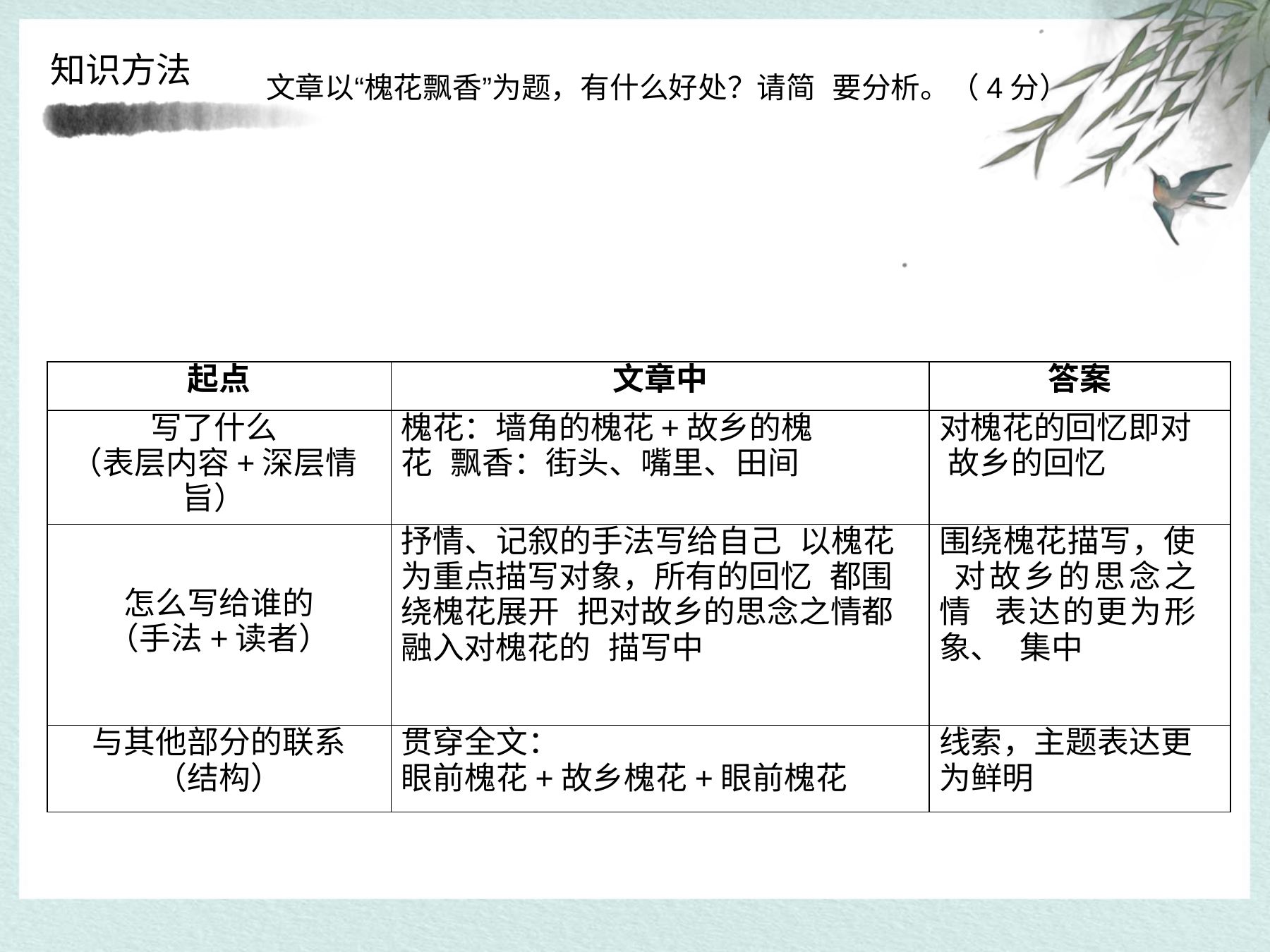

# 知识方法
文章以“槐花飘香”为题，有什么好处？请简  要分析。（4分）

| 起点 | 文章中 | 答案 |
| --- | --- | --- |
| 写了什么 （表层内容+深层情旨） | 槐花：墙角的槐花+故乡的槐花 飘香：街头、嘴里、田间 | 对槐花的回忆即对 故乡的回忆 |
| 怎么写给谁的 （手法+读者） | 抒情、记叙的手法写给自己 以槐花为重点描写对象，所有的回忆 都围绕槐花展开 把对故乡的思念之情都融入对槐花的 描写中 | 围绕槐花描写，使 对故乡的思念之情 表达的更为形象、 集中 |
| 与其他部分的联系 （结构） | 贯穿全文： 眼前槐花+故乡槐花+眼前槐花 | 线索，主题表达更 为鲜明 |